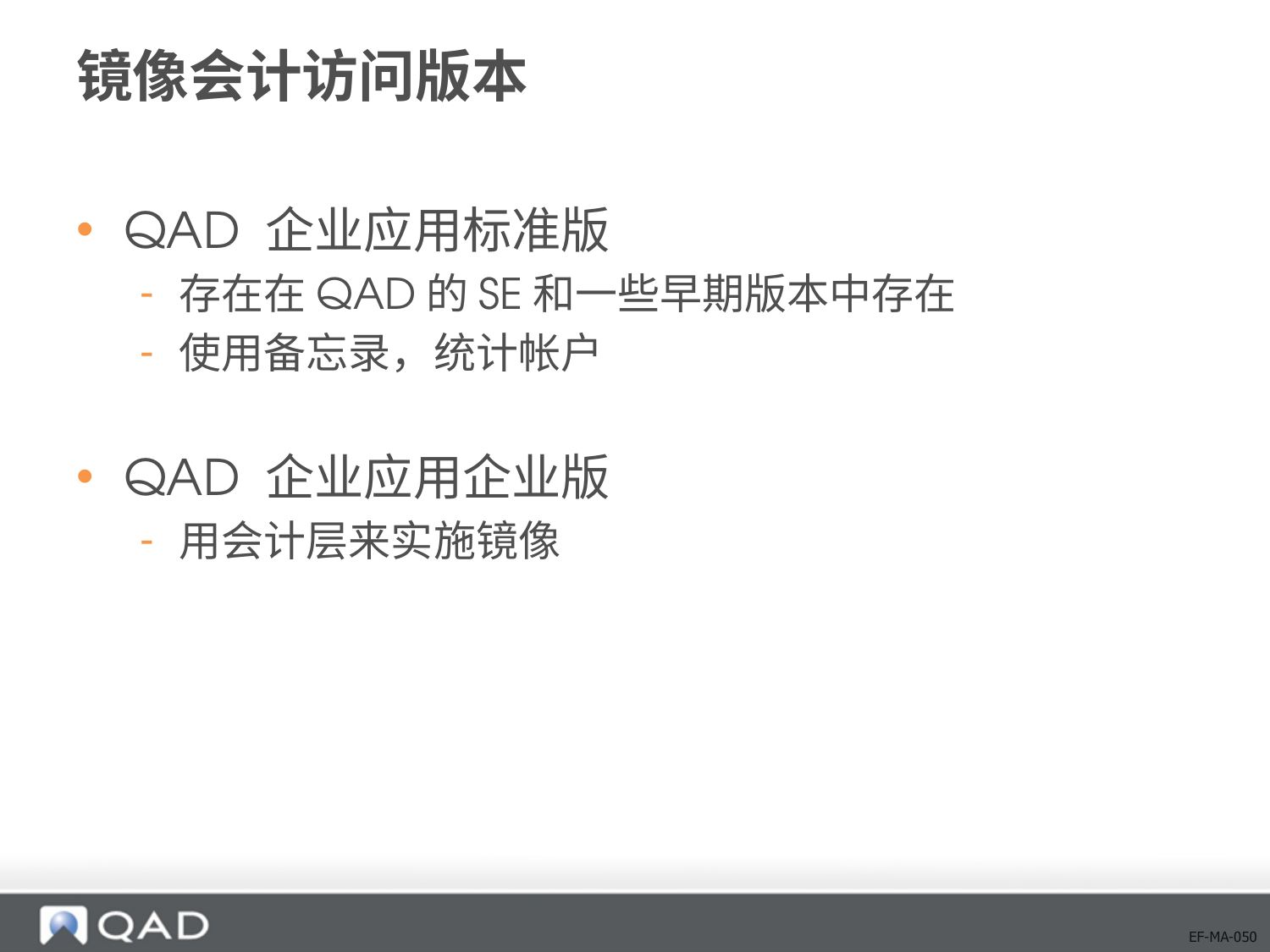

# 镜像会计访问版本

QAD 企业应用标准版
存在在QAD的SE和一些早期版本中存在
使用备忘录，统计帐户

QAD 企业应用企业版
用会计层来实施镜像
EF-MA-050